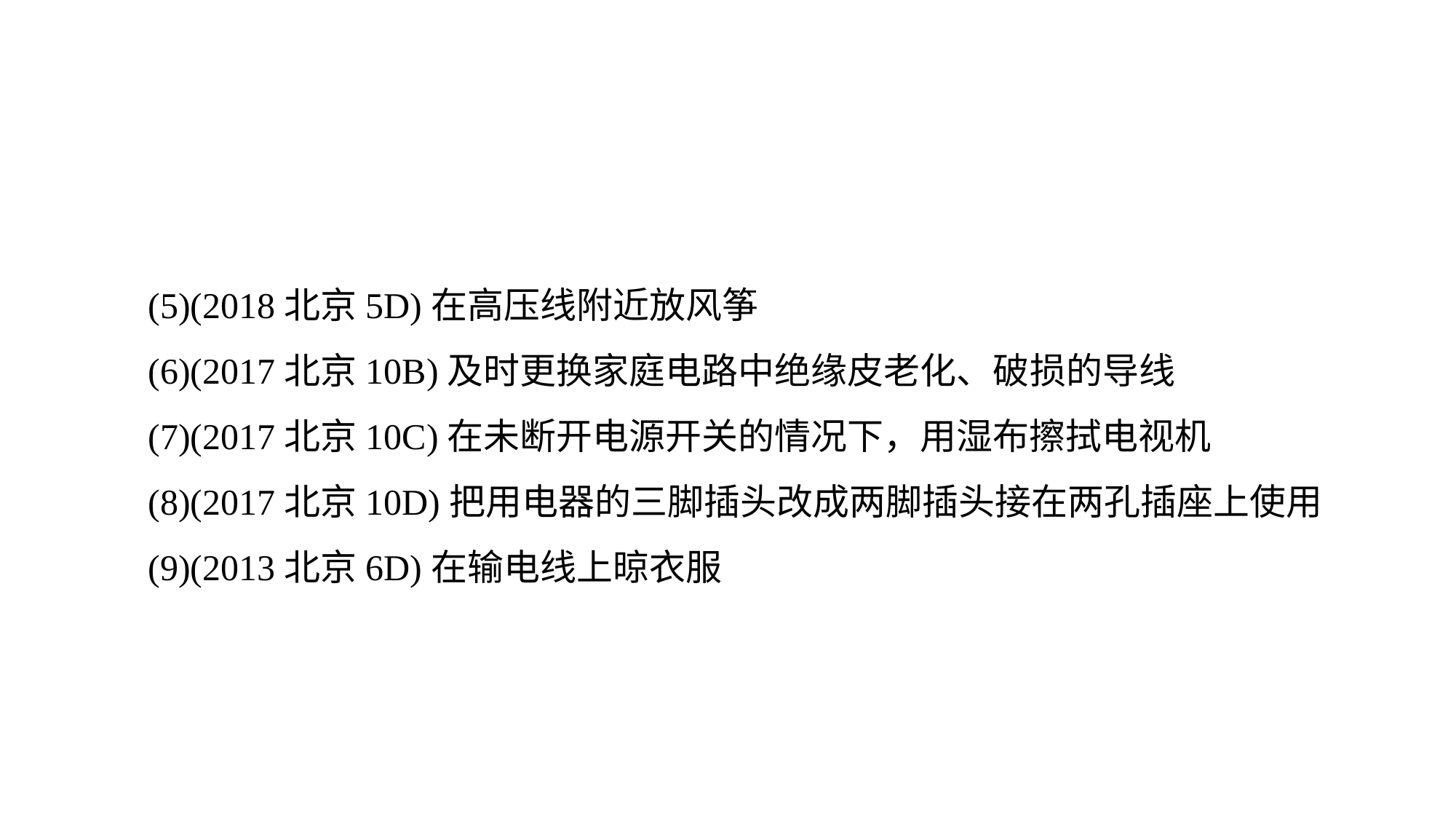

(5)(2018北京5D)在高压线附近放风筝
(6)(2017北京10B)及时更换家庭电路中绝缘皮老化、破损的导线
(7)(2017北京10C)在未断开电源开关的情况下，用湿布擦拭电视机
(8)(2017北京10D)把用电器的三脚插头改成两脚插头接在两孔插座上使用
(9)(2013北京6D)在输电线上晾衣服